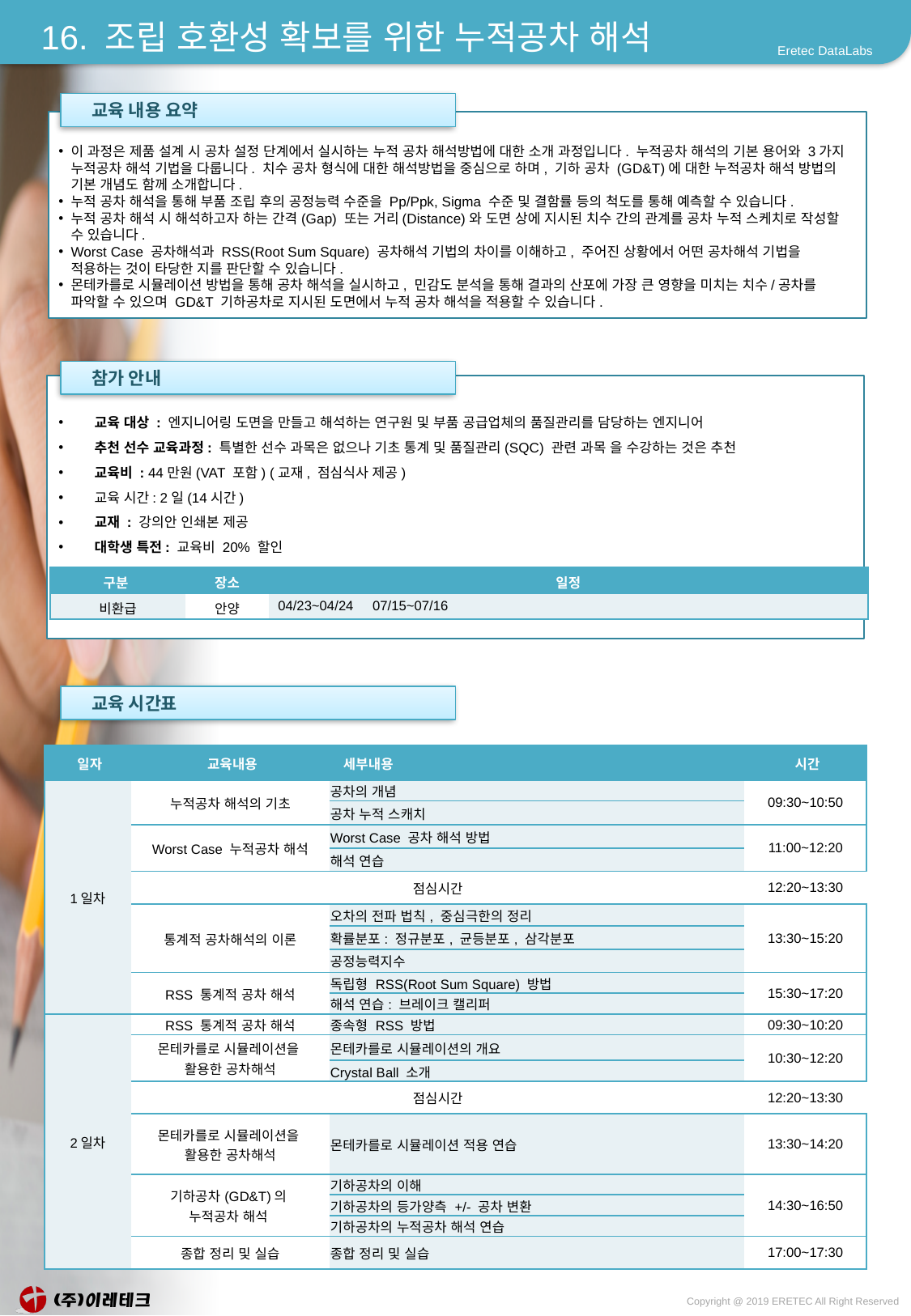

# 16. 조립 호환성 확보를 위한 누적공차 해석
   교육 내용 요약

이 과정은 제품 설계 시 공차 설정 단계에서 실시하는 누적 공차 해석방법에 대한 소개 과정입니다. 누적공차 해석의 기본 용어와 3가지 누적공차 해석 기법을 다룹니다. 치수 공차 형식에 대한 해석방법을 중심으로 하며, 기하 공차 (GD&T)에 대한 누적공차 해석 방법의 기본 개념도 함께 소개합니다.
누적 공차 해석을 통해 부품 조립 후의 공정능력 수준을 Pp/Ppk, Sigma 수준 및 결함률 등의 척도를 통해 예측할 수 있습니다.
누적 공차 해석 시 해석하고자 하는 간격(Gap) 또는 거리(Distance)와 도면 상에 지시된 치수 간의 관계를 공차 누적 스케치로 작성할 수 있습니다.
Worst Case 공차해석과 RSS(Root Sum Square) 공차해석 기법의 차이를 이해하고, 주어진 상황에서 어떤 공차해석 기법을 적용하는 것이 타당한 지를 판단할 수 있습니다.
몬테카를로 시뮬레이션 방법을 통해 공차 해석을 실시하고, 민감도 분석을 통해 결과의 산포에 가장 큰 영향을 미치는 치수/공차를 파악할 수 있으며 GD&T 기하공차로 지시된 도면에서 누적 공차 해석을 적용할 수 있습니다.
   참가 안내

 교육 대상 : 엔지니어링 도면을 만들고 해석하는 연구원 및 부품 공급업체의 품질관리를 담당하는 엔지니어
 추천 선수 교육과정: 특별한 선수 과목은 없으나 기초 통계 및 품질관리(SQC) 관련 과목 을 수강하는 것은 추천
 교육비 : 44만원(VAT 포함) (교재, 점심식사 제공)
 교육 시간: 2일(14시간)
 교재 : 강의안 인쇄본 제공
 대학생 특전: 교육비 20% 할인

| 구분 | 장소 | 일정 |
| --- | --- | --- |
| 비환급 | 안양 | 04/23~04/24 07/15~07/16 |
   교육 시간표
| 일자 | 교육내용 | 세부내용 | 시간 |
| --- | --- | --- | --- |
| 1일차 | 누적공차 해석의 기초 | 공차의 개념 | 09:30~10:50 |
|  |  | 공차 누적 스캐치 |  |
|  | Worst Case 누적공차 해석 | Worst Case 공차 해석 방법 | 11:00~12:20 |
|  |  | 해석 연습 |  |
|  | 점심시간 |  | 12:20~13:30 |
|  | 통계적 공차해석의 이론 | 오차의 전파 법칙, 중심극한의 정리 | 13:30~15:20 |
|  |  | 확률분포: 정규분포, 균등분포, 삼각분포 |  |
|  |  | 공정능력지수 |  |
|  | RSS 통계적 공차 해석 | 독립형 RSS(Root Sum Square) 방법 | 15:30~17:20 |
|  |  | 해석 연습: 브레이크 캘리퍼 |  |
| 2일차 | RSS 통계적 공차 해석 | 종속형 RSS 방법 | 09:30~10:20 |
|  | 몬테카를로 시뮬레이션을 활용한 공차해석 | 몬테카를로 시뮬레이션의 개요 | 10:30~12:20 |
|  |  | Crystal Ball 소개 |  |
|  | 점심시간 |  | 12:20~13:30 |
|  | 몬테카를로 시뮬레이션을 활용한 공차해석 | 몬테카를로 시뮬레이션 적용 연습 | 13:30~14:20 |
|  | 기하공차(GD&T)의 누적공차 해석 | 기하공차의 이해 | 14:30~16:50 |
|  |  | 기하공차의 등가양측 +/- 공차 변환 |  |
|  |  | 기하공차의 누적공차 해석 연습 |  |
|  | 종합 정리 및 실습 | 종합 정리 및 실습 | 17:00~17:30 |